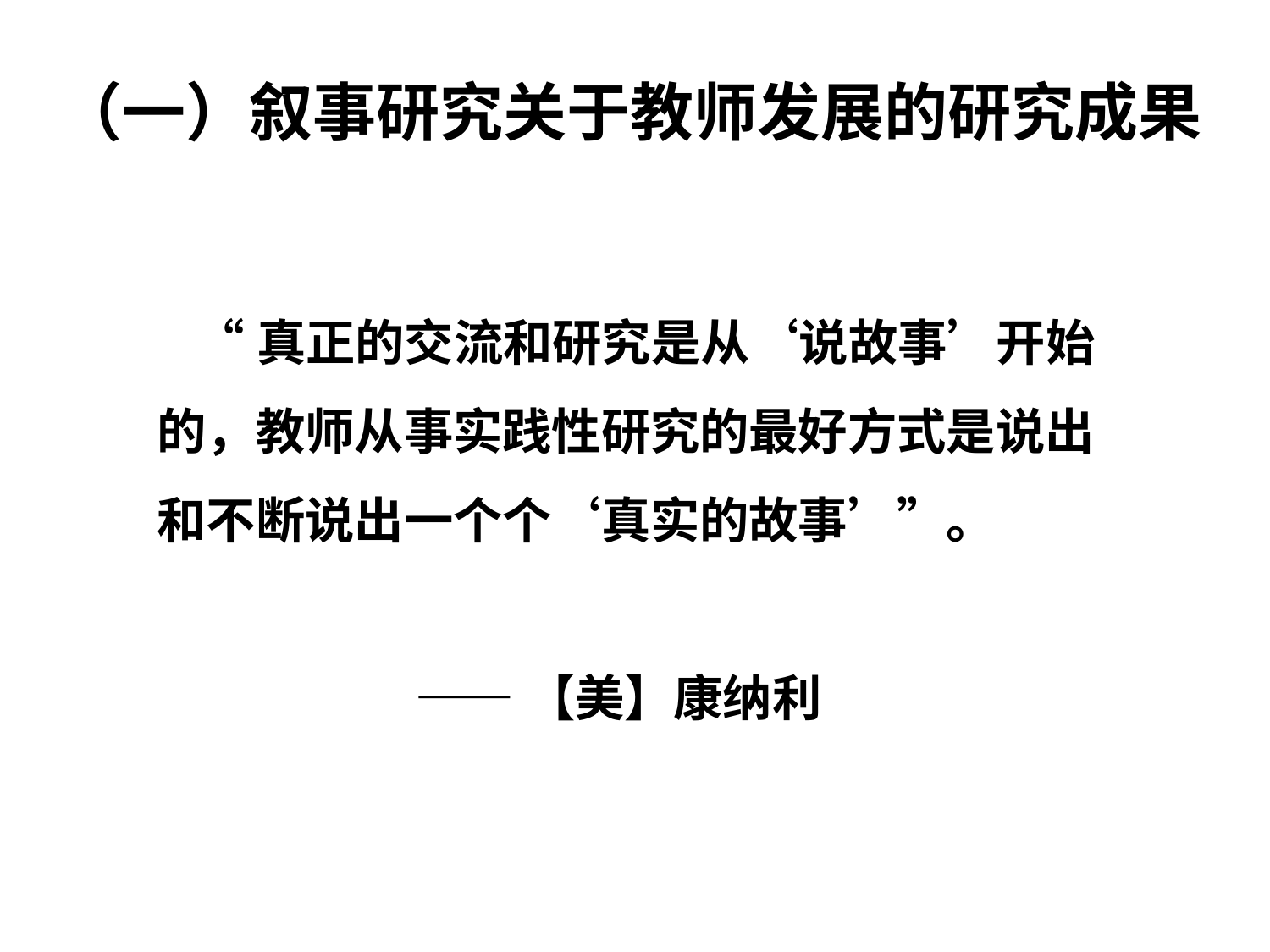

（一）叙事研究关于教师发展的研究成果
    “真正的交流和研究是从‘说故事’开始的，教师从事实践性研究的最好方式是说出和不断说出一个个‘真实的故事’”。

                       ——【美】康纳利